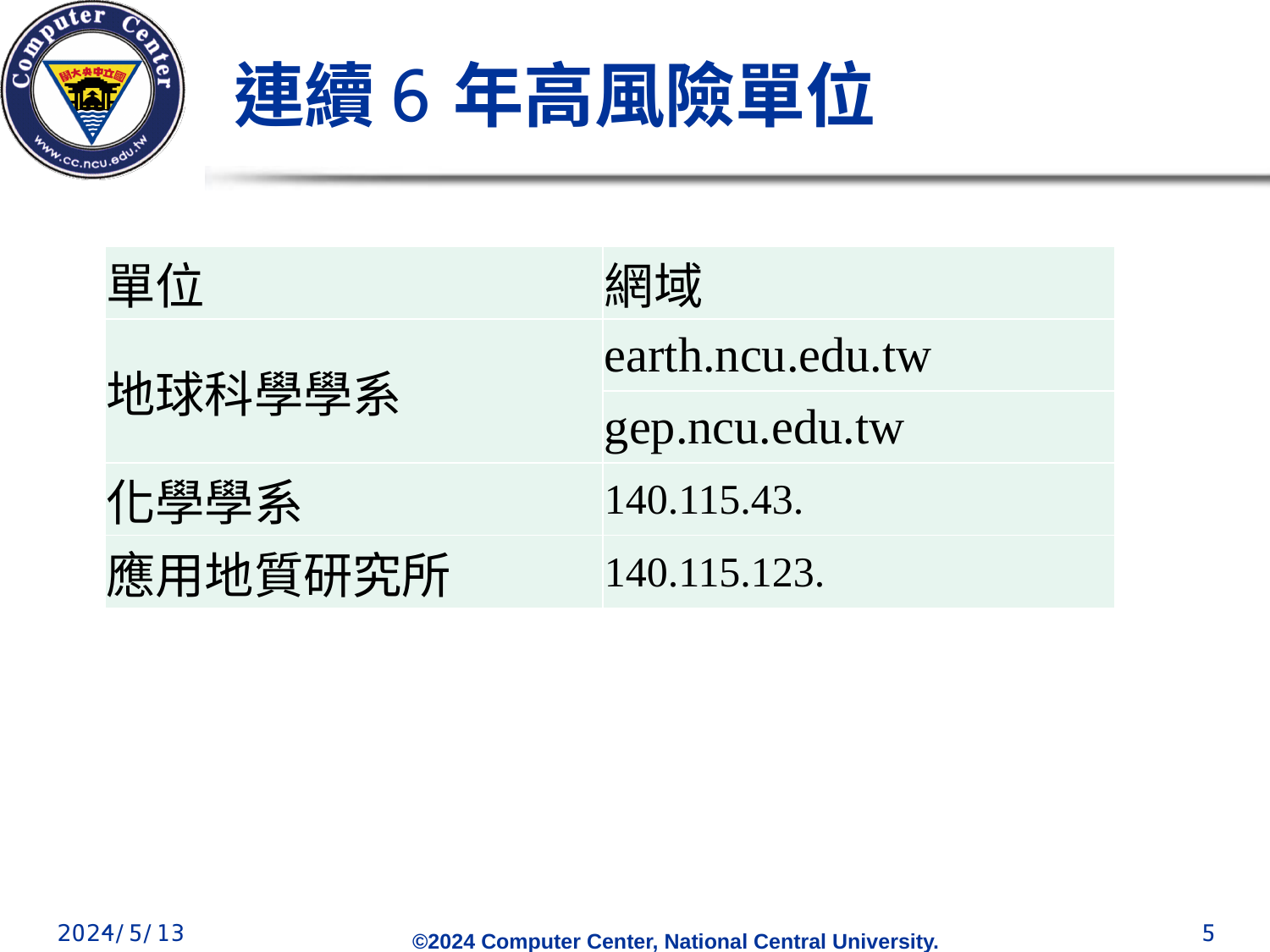

# 連續6年高風險單位
| 單位 | 網域 |
| --- | --- |
| 地球科學學系 | earth.ncu.edu.tw |
|  | gep.ncu.edu.tw |
| 化學學系 | 140.115.43. |
| 應用地質研究所 | 140.115.123. |
2024/5/13
5